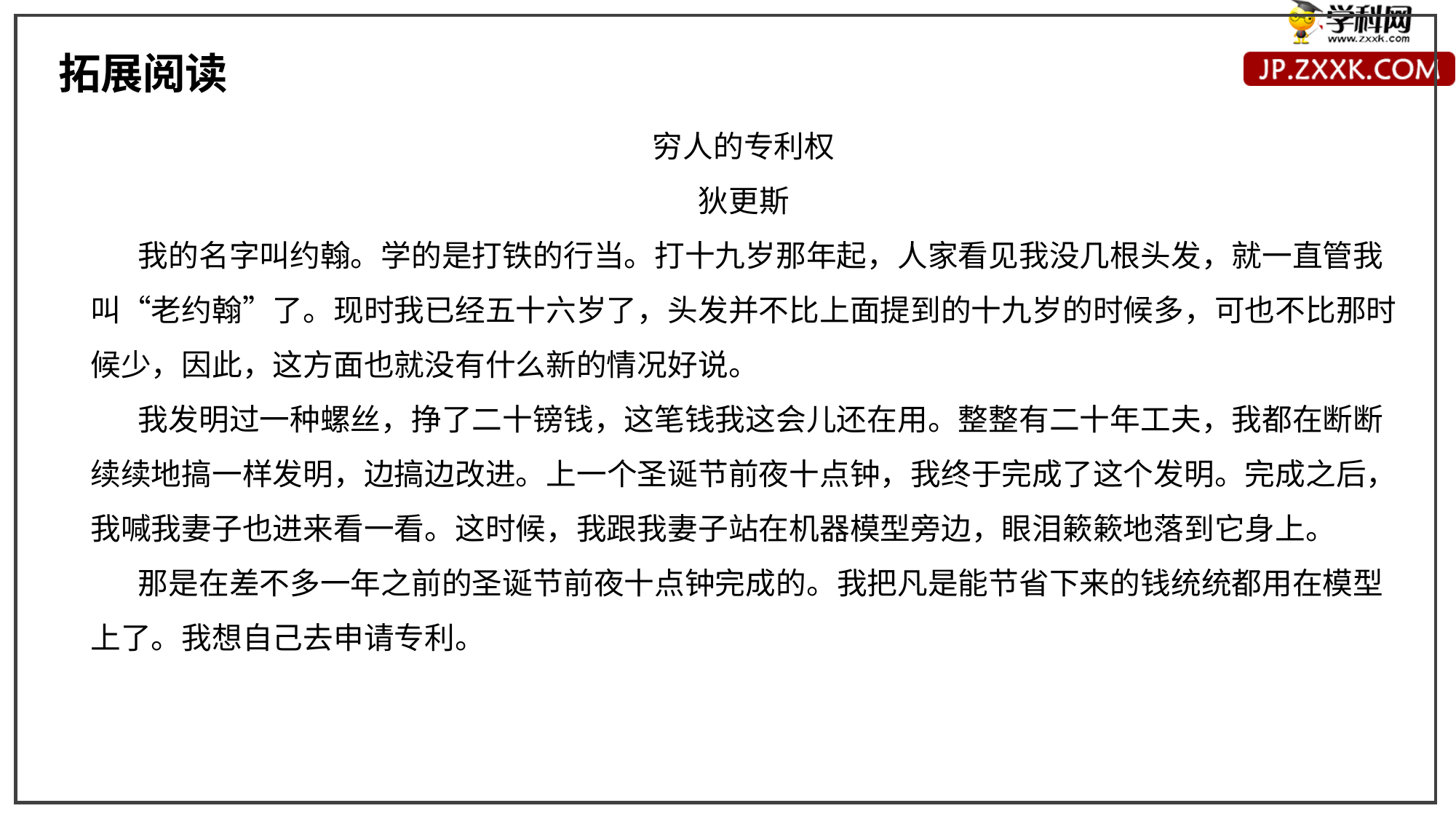

拓展阅读
穷人的专利权
狄更斯
      我的名字叫约翰。学的是打铁的行当。打十九岁那年起，人家看见我没几根头发，就一直管我叫“老约翰”了。现时我已经五十六岁了，头发并不比上面提到的十九岁的时候多，可也不比那时候少，因此，这方面也就没有什么新的情况好说。
      我发明过一种螺丝，挣了二十镑钱，这笔钱我这会儿还在用。整整有二十年工夫，我都在断断续续地搞一样发明，边搞边改进。上一个圣诞节前夜十点钟，我终于完成了这个发明。完成之后，我喊我妻子也进来看一看。这时候，我跟我妻子站在机器模型旁边，眼泪簌簌地落到它身上。
      那是在差不多一年之前的圣诞节前夜十点钟完成的。我把凡是能节省下来的钱统统都用在模型上了。我想自己去申请专利。